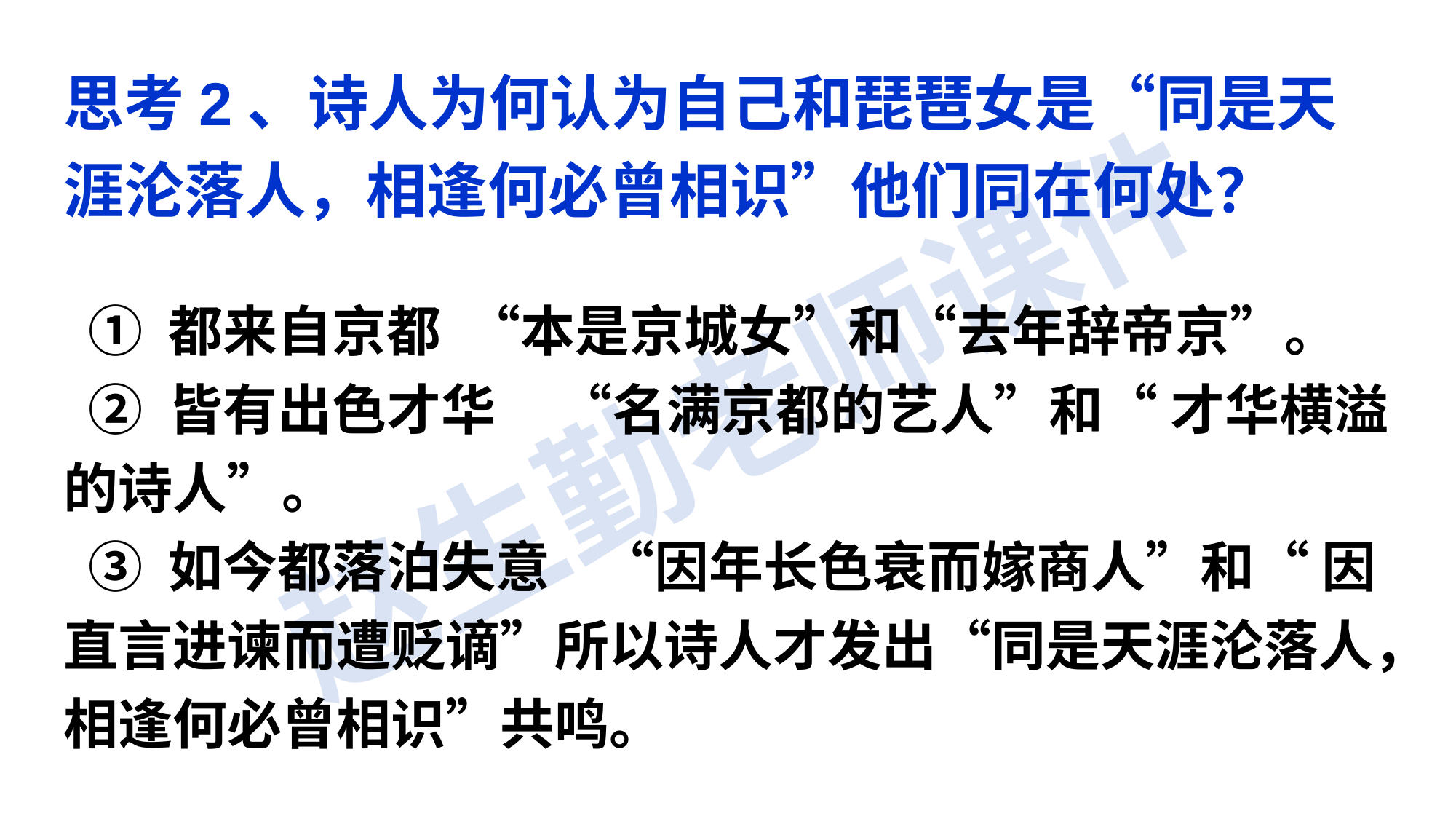

思考2、诗人为何认为自己和琵琶女是“同是天涯沦落人，相逢何必曾相识”他们同在何处？

  ① 都来自京都  “本是京城女”和“去年辞帝京”。
  ② 皆有出色才华     “名满京都的艺人”和“ 才华横溢的诗人”。
  ③ 如今都落泊失意    “因年长色衰而嫁商人”和“ 因直言进谏而遭贬谪”所以诗人才发出“同是天涯沦落人，相逢何必曾相识”共鸣。